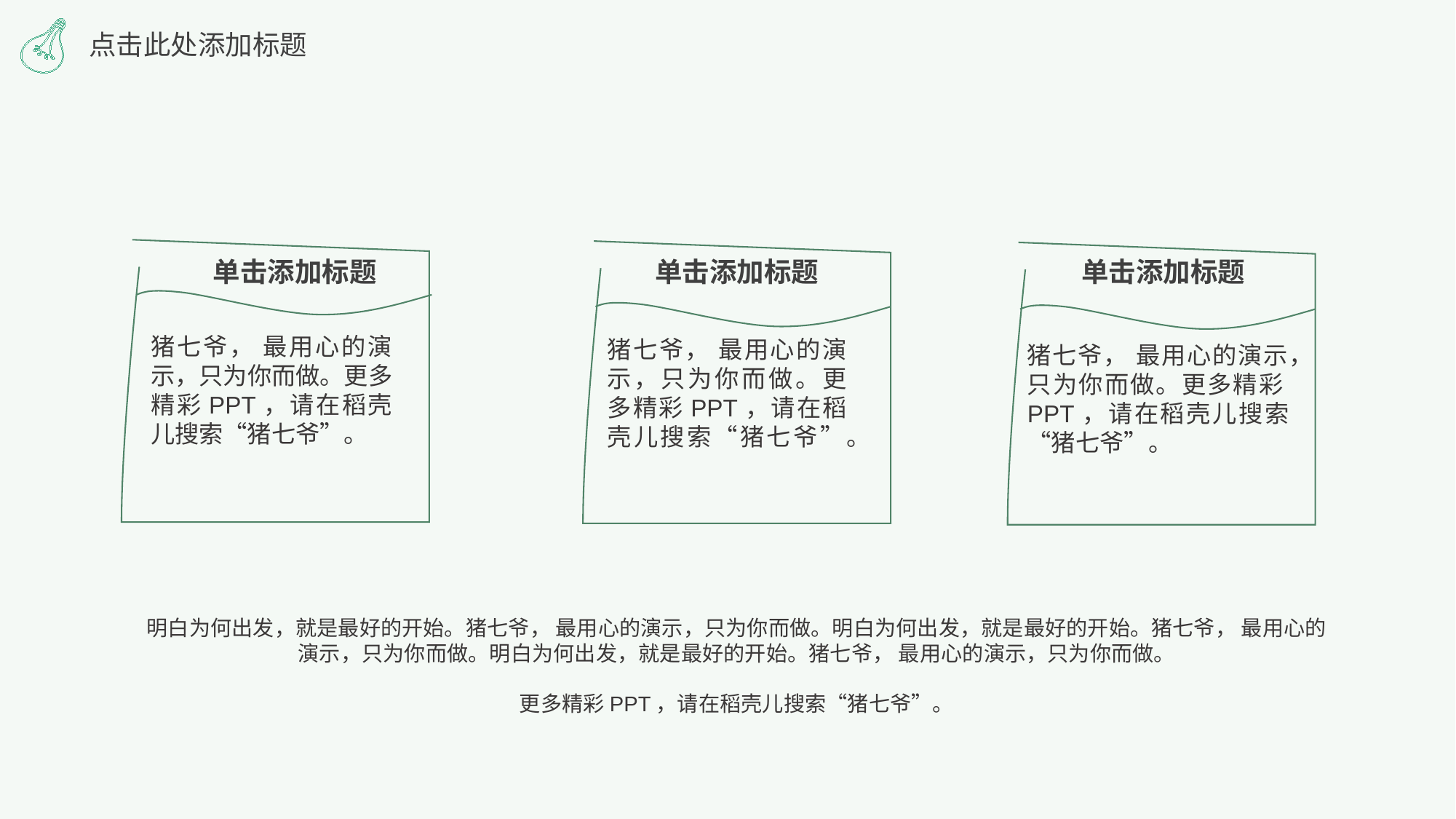

点击此处添加标题

单击添加标题
单击添加标题
单击添加标题

猪七爷， 最用心的演示，只为你而做。更多精彩PPT，请在稻壳儿搜索“猪七爷”。
猪七爷， 最用心的演示，只为你而做。更多精彩PPT，请在稻壳儿搜索“猪七爷”。
猪七爷， 最用心的演示，只为你而做。更多精彩PPT，请在稻壳儿搜索“猪七爷”。
明白为何出发，就是最好的开始。猪七爷， 最用心的演示，只为你而做。明白为何出发，就是最好的开始。猪七爷， 最用心的演示，只为你而做。明白为何出发，就是最好的开始。猪七爷， 最用心的演示，只为你而做。

更多精彩PPT，请在稻壳儿搜索“猪七爷”。